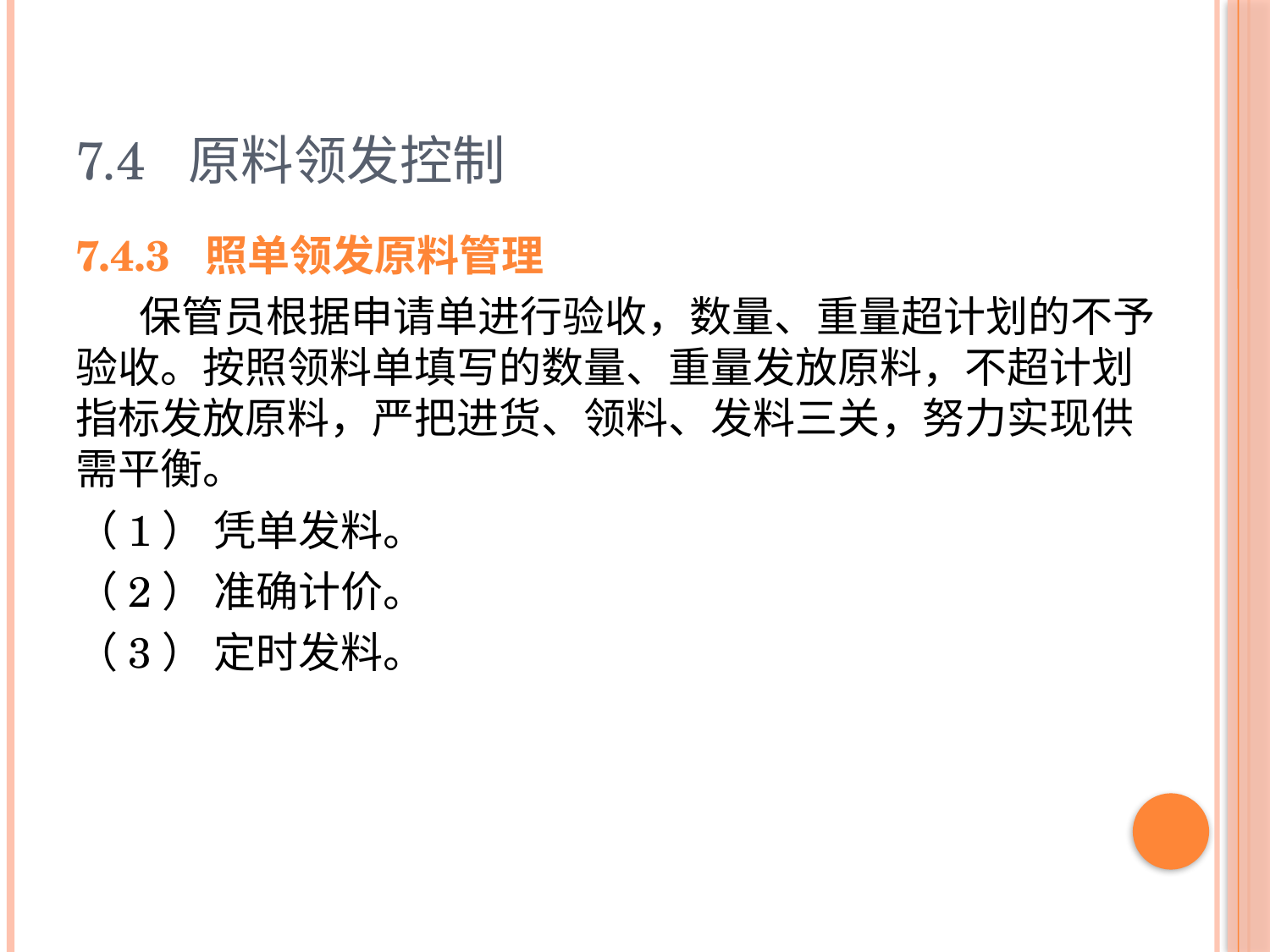

# 7.4  原料领发控制
7.4.3  照单领发原料管理
       保管员根据申请单进行验收，数量、重量超计划的不予验收。按照领料单填写的数量、重量发放原料，不超计划指标发放原料，严把进货、领料、发料三关，努力实现供需平衡。
（1） 凭单发料。
（2） 准确计价。
（3） 定时发料。